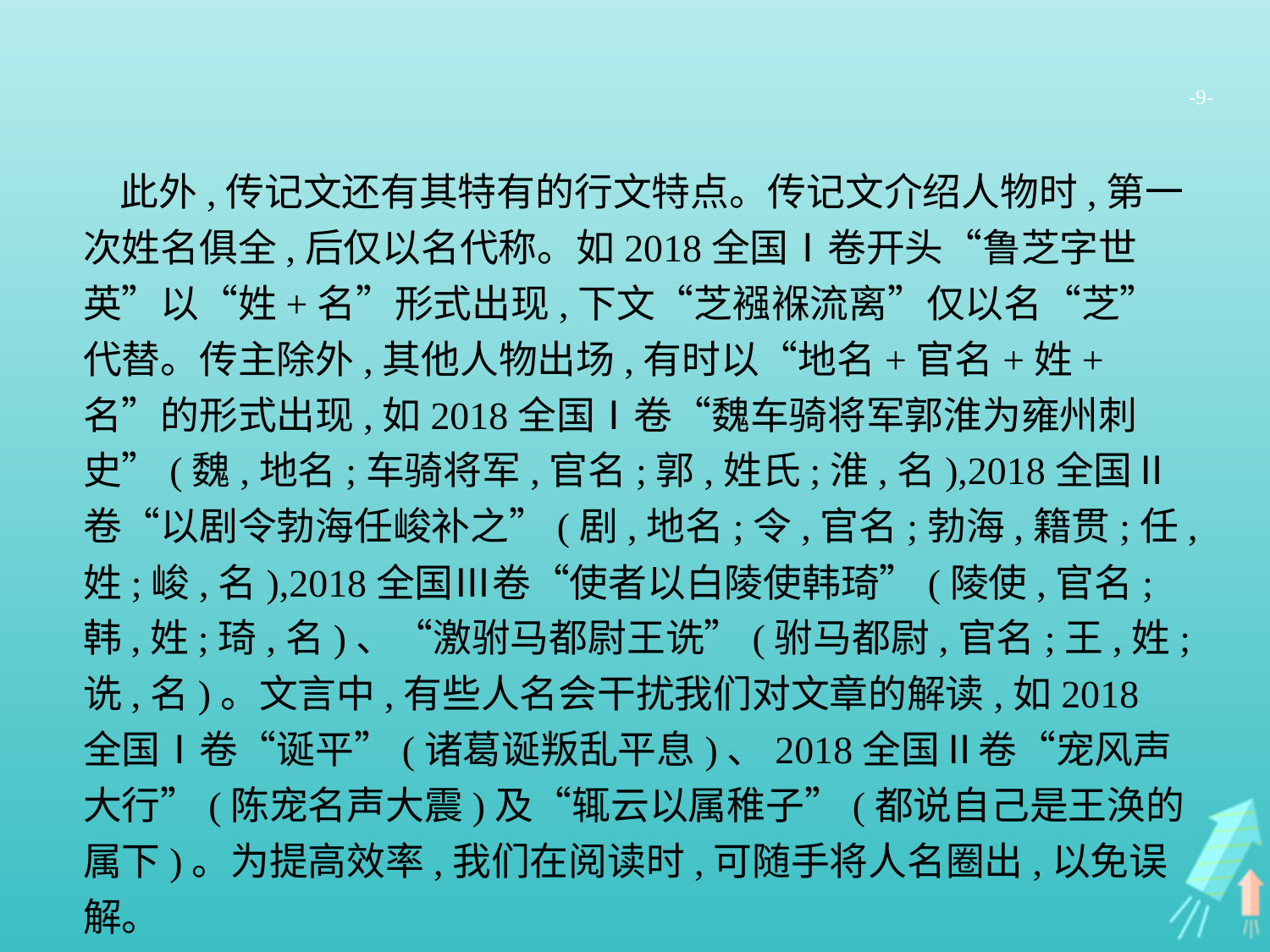

-9-
此外,传记文还有其特有的行文特点。传记文介绍人物时,第一次姓名俱全,后仅以名代称。如2018全国Ⅰ卷开头“鲁芝字世英”以“姓+名”形式出现,下文“芝襁褓流离”仅以名“芝”代替。传主除外,其他人物出场,有时以“地名+官名+姓+名”的形式出现,如2018全国Ⅰ卷“魏车骑将军郭淮为雍州刺史”(魏,地名;车骑将军,官名;郭,姓氏;淮,名),2018全国Ⅱ卷“以剧令勃海任峻补之”(剧,地名;令,官名;勃海,籍贯;任,姓;峻,名),2018全国Ⅲ卷“使者以白陵使韩琦”(陵使,官名;韩,姓;琦,名)、“激驸马都尉王诜”(驸马都尉,官名;王,姓;诜,名)。文言中,有些人名会干扰我们对文章的解读,如2018全国Ⅰ卷“诞平”(诸葛诞叛乱平息)、2018全国Ⅱ卷“宠风声大行”(陈宠名声大震)及“辄云以属稚子”(都说自己是王涣的属下)。为提高效率,我们在阅读时,可随手将人名圈出,以免误解。